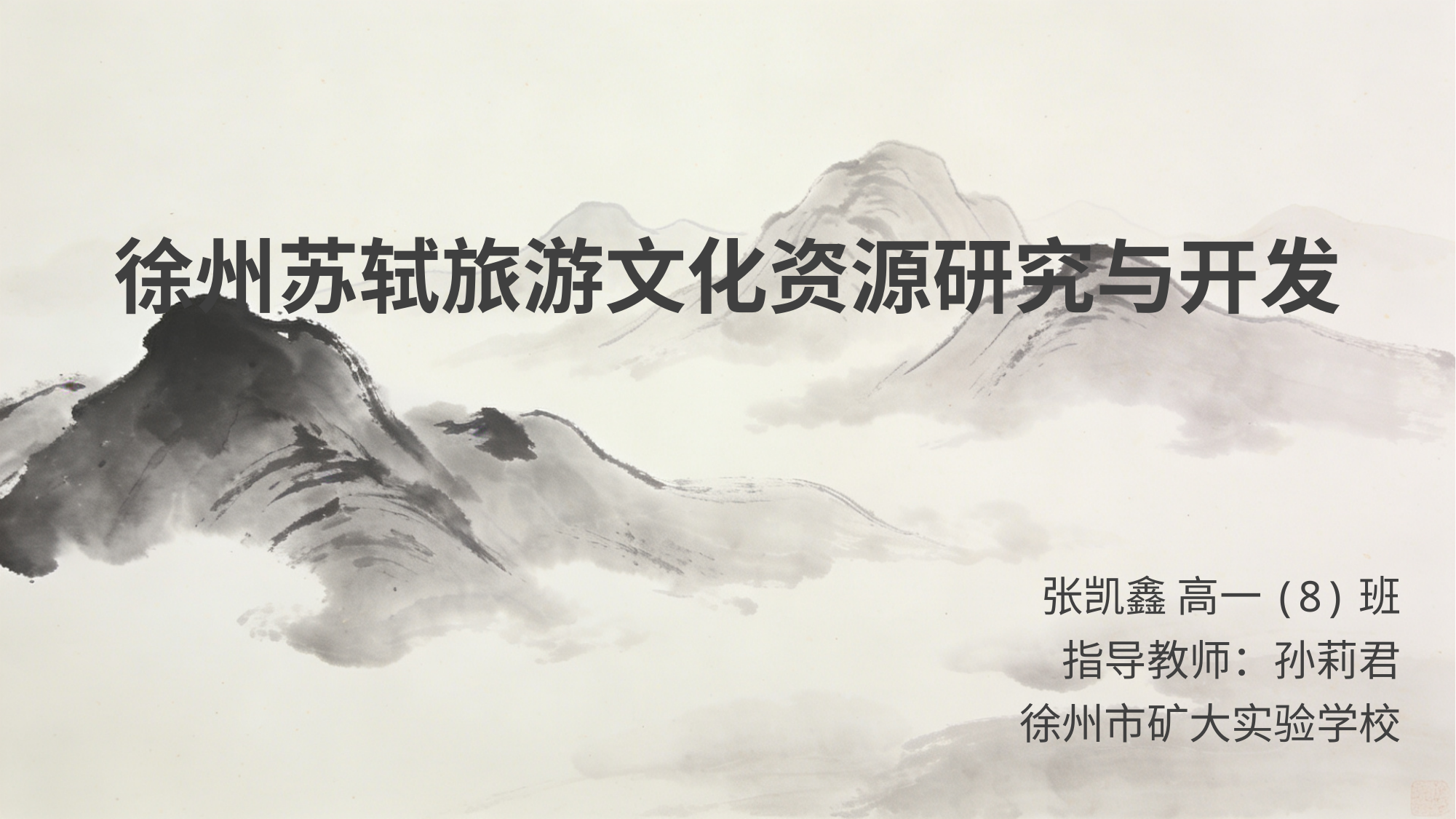

徐州苏轼旅游文化资源研究与开发
张凯鑫 高一(8)班
指导教师：孙莉君
徐州市矿大实验学校